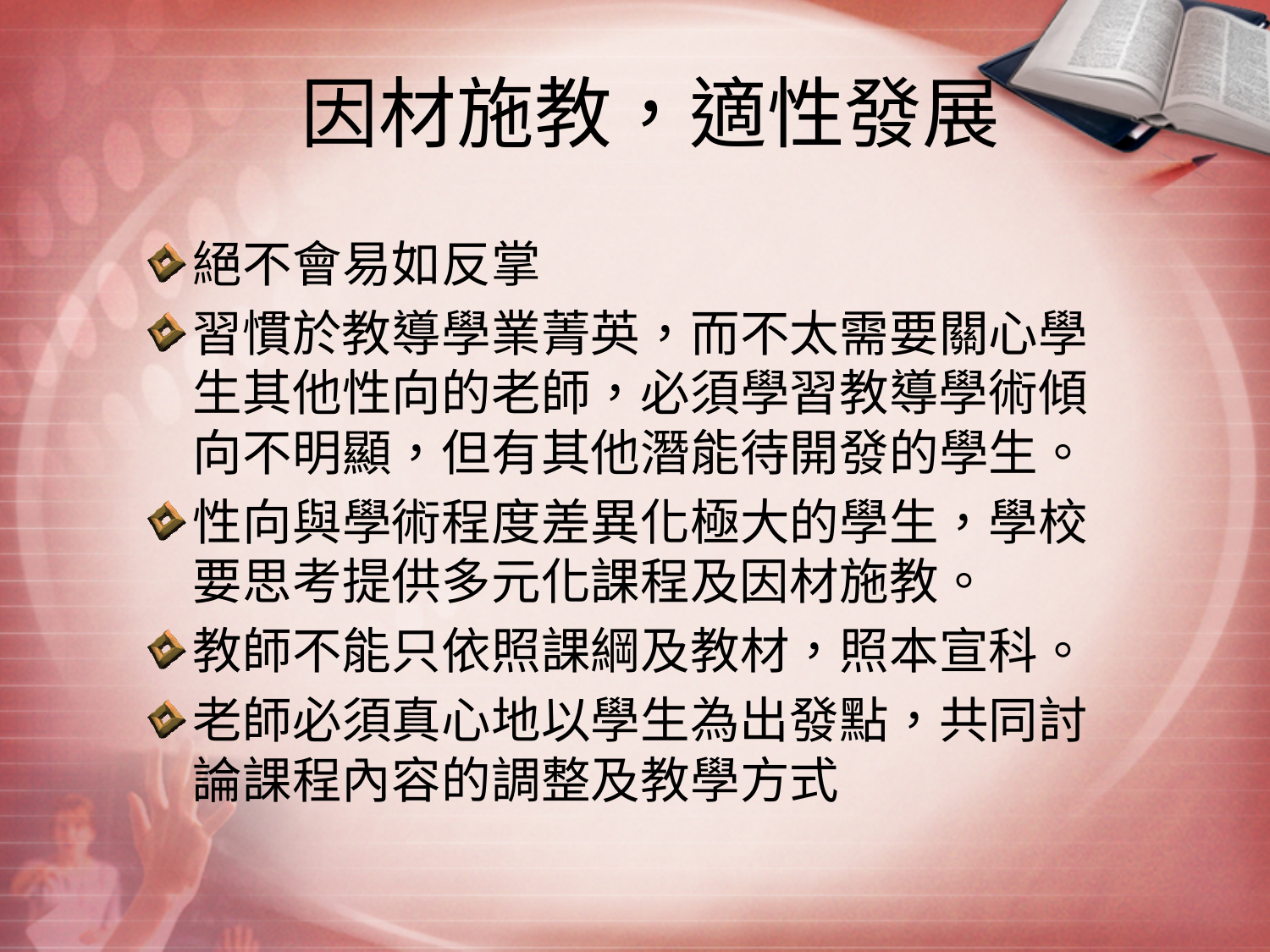

# 因材施教，適性發展
絕不會易如反掌
習慣於教導學業菁英，而不太需要關心學生其他性向的老師，必須學習教導學術傾向不明顯，但有其他潛能待開發的學生。
性向與學術程度差異化極大的學生，學校要思考提供多元化課程及因材施教。
教師不能只依照課綱及教材，照本宣科。
老師必須真心地以學生為出發點，共同討論課程內容的調整及教學方式